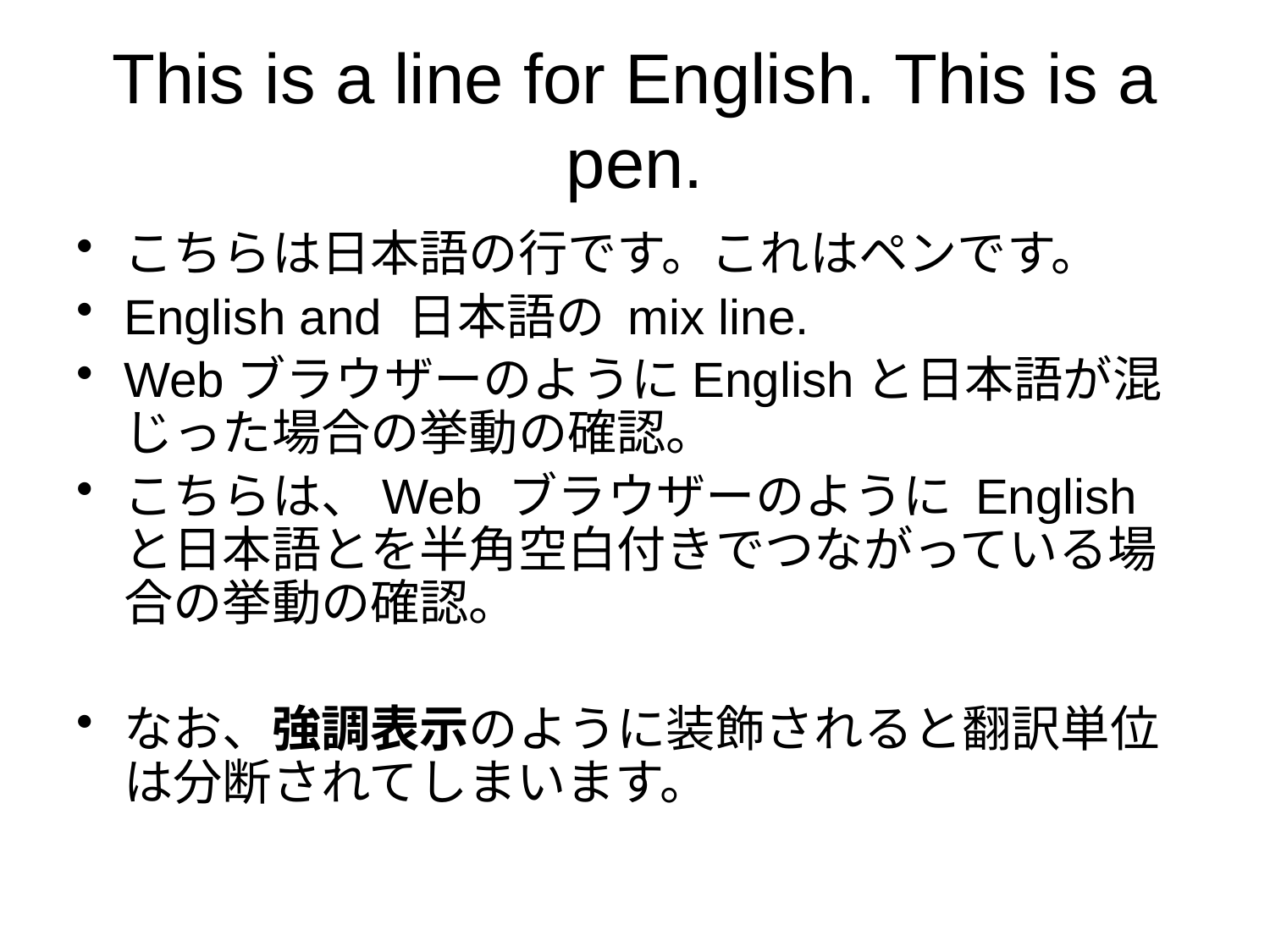

# This is a line for English. This is a pen.
こちらは日本語の行です。これはペンです。
English and 日本語の mix line.
WebブラウザーのようにEnglishと日本語が混じった場合の挙動の確認。
こちらは、Web ブラウザーのように English と日本語とを半角空白付きでつながっている場合の挙動の確認。

なお、強調表示のように装飾されると翻訳単位は分断されてしまいます。